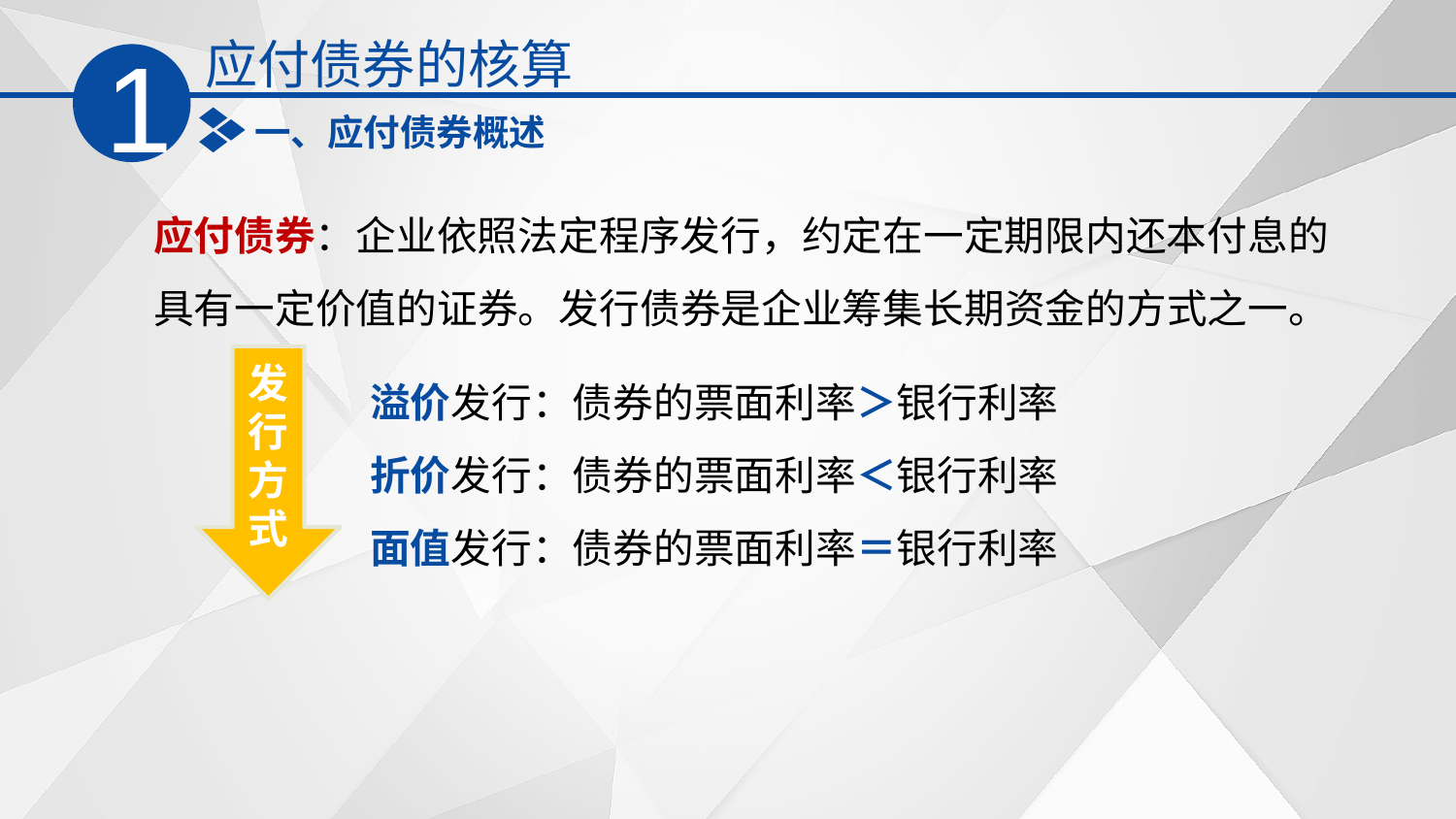

应付债券的核算
1

一、应付债券概述

应付债券：企业依照法定程序发行，约定在一定期限内还本付息的具有一定价值的证券。发行债券是企业筹集长期资金的方式之一。
发行方式
溢价发行：债券的票面利率＞银行利率
折价发行：债券的票面利率＜银行利率
面值发行：债券的票面利率＝银行利率